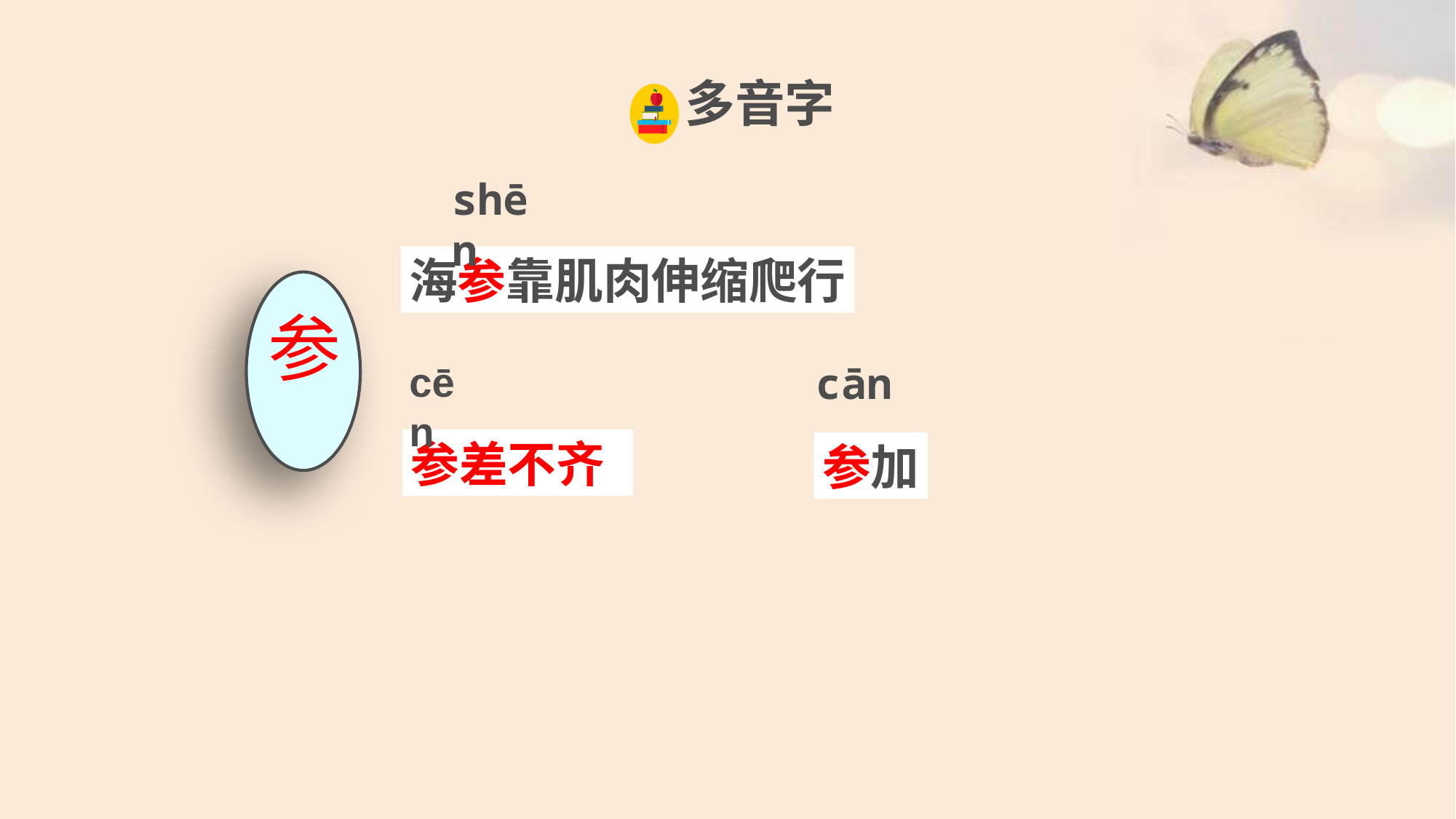

https://www.ypppt.com/
多音字

shēn
海参靠肌肉伸缩爬行

参
cēn
cān
参差不齐
参加